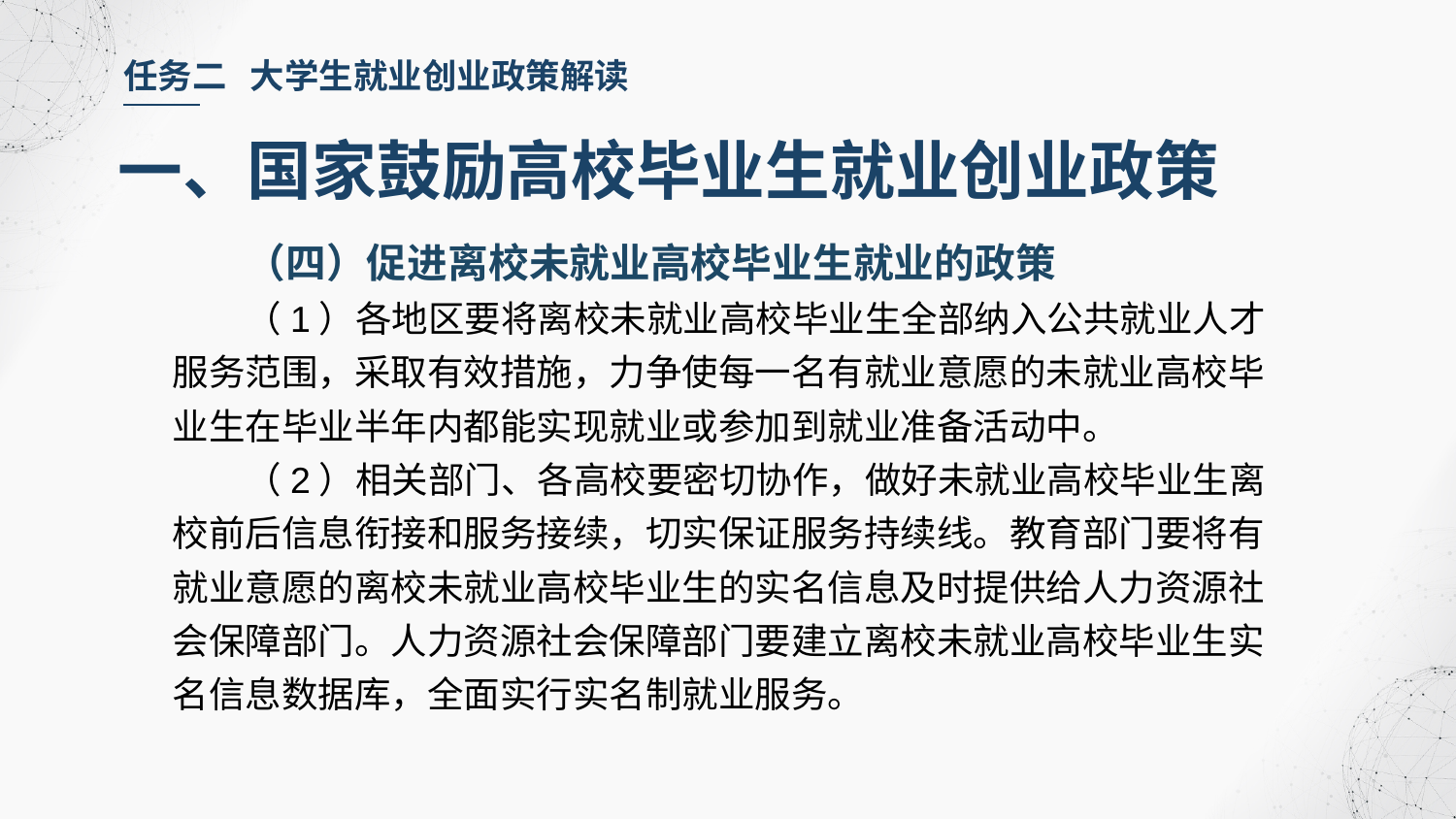

任务二   大学生就业创业政策解读
一、国家鼓励高校毕业生就业创业政策
（四）促进离校未就业高校毕业生就业的政策
（1）各地区要将离校未就业高校毕业生全部纳入公共就业人才服务范围，采取有效措施，力争使每一名有就业意愿的未就业高校毕业生在毕业半年内都能实现就业或参加到就业准备活动中。
（2）相关部门、各高校要密切协作，做好未就业高校毕业生离校前后信息衔接和服务接续，切实保证服务持续线。教育部门要将有就业意愿的离校未就业高校毕业生的实名信息及时提供给人力资源社会保障部门。人力资源社会保障部门要建立离校未就业高校毕业生实名信息数据库，全面实行实名制就业服务。